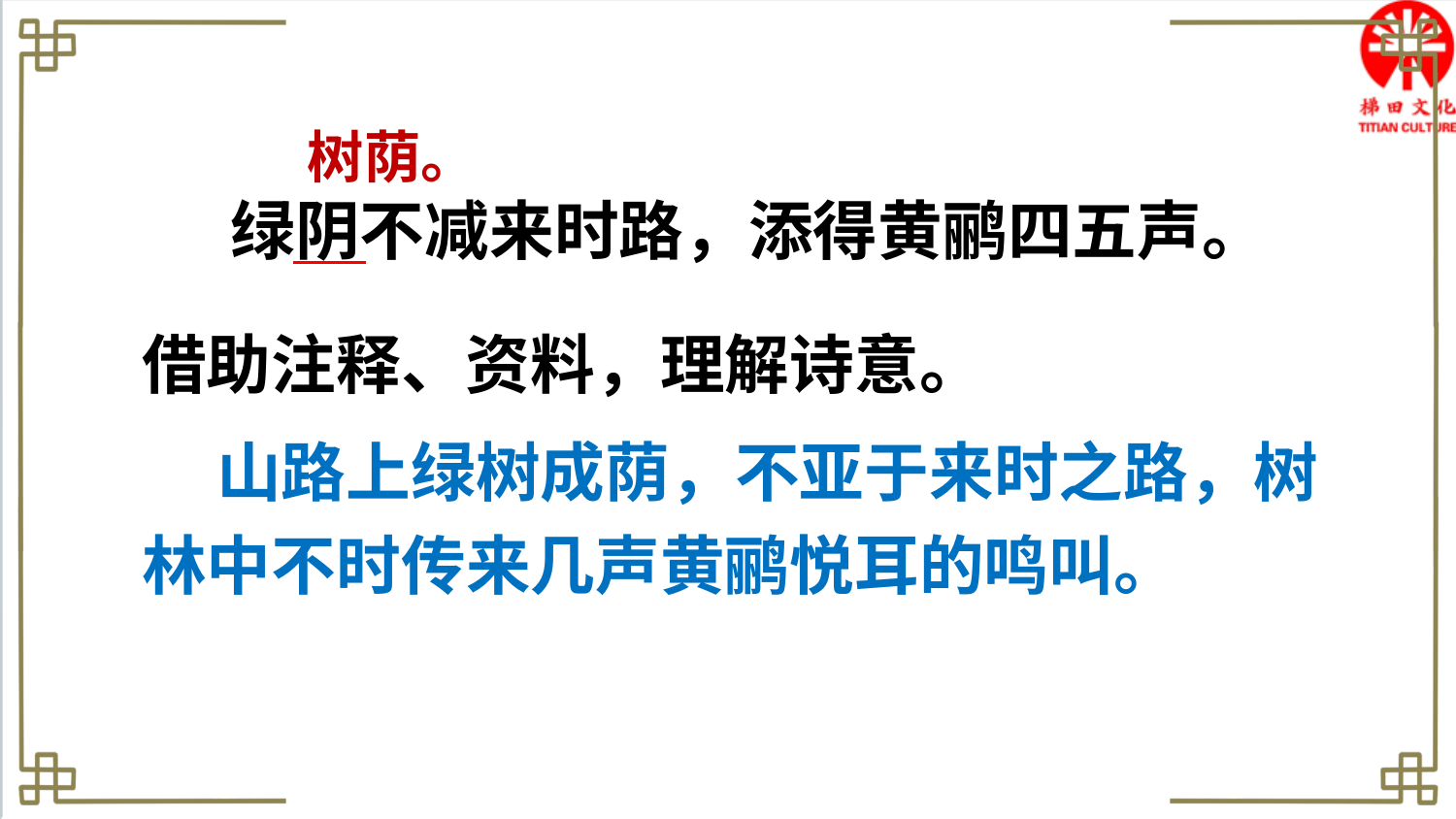

树荫。
绿阴不减来时路，添得黄鹂四五声。
借助注释、资料，理解诗意。
    山路上绿树成荫，不亚于来时之路，树林中不时传来几声黄鹂悦耳的鸣叫。